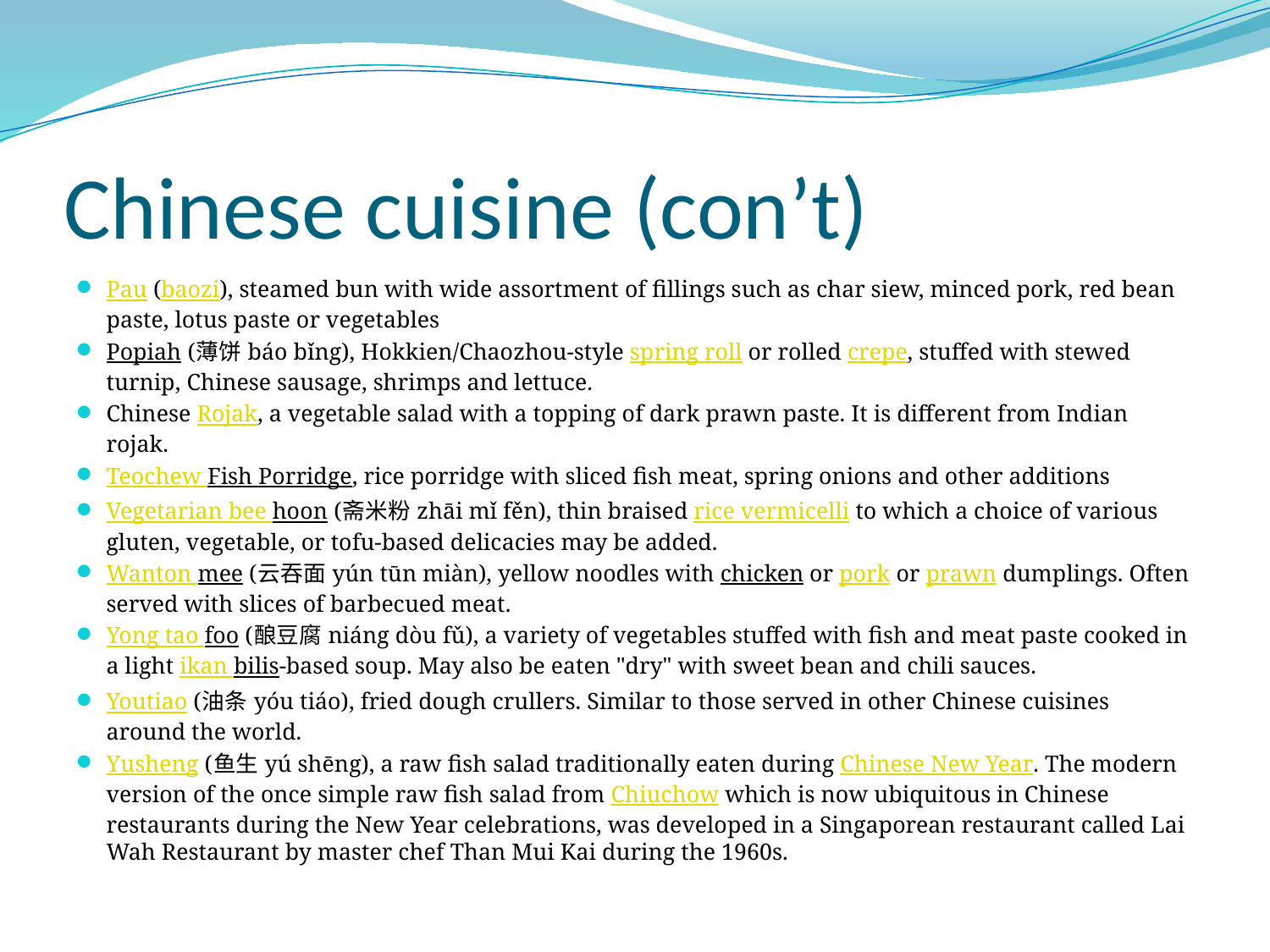

# Chinese cuisine (con’t)
Pau (baozi), steamed bun with wide assortment of fillings such as char siew, minced pork, red bean paste, lotus paste or vegetables
Popiah (薄饼 báo bǐng), Hokkien/Chaozhou-style spring roll or rolled crepe, stuffed with stewed turnip, Chinese sausage, shrimps and lettuce.
Chinese Rojak, a vegetable salad with a topping of dark prawn paste. It is different from Indian rojak.
Teochew Fish Porridge, rice porridge with sliced fish meat, spring onions and other additions
Vegetarian bee hoon (斋米粉 zhāi mǐ fěn), thin braised rice vermicelli to which a choice of various gluten, vegetable, or tofu-based delicacies may be added.
Wanton mee (云吞面 yún tūn miàn), yellow noodles with chicken or pork or prawn dumplings. Often served with slices of barbecued meat.
Yong tao foo (酿豆腐 niáng dòu fǔ), a variety of vegetables stuffed with fish and meat paste cooked in a light ikan bilis-based soup. May also be eaten "dry" with sweet bean and chili sauces.
Youtiao (油条 yóu tiáo), fried dough crullers. Similar to those served in other Chinese cuisines around the world.
Yusheng (鱼生 yú shēng), a raw fish salad traditionally eaten during Chinese New Year. The modern version of the once simple raw fish salad from Chiuchow which is now ubiquitous in Chinese restaurants during the New Year celebrations, was developed in a Singaporean restaurant called Lai Wah Restaurant by master chef Than Mui Kai during the 1960s.